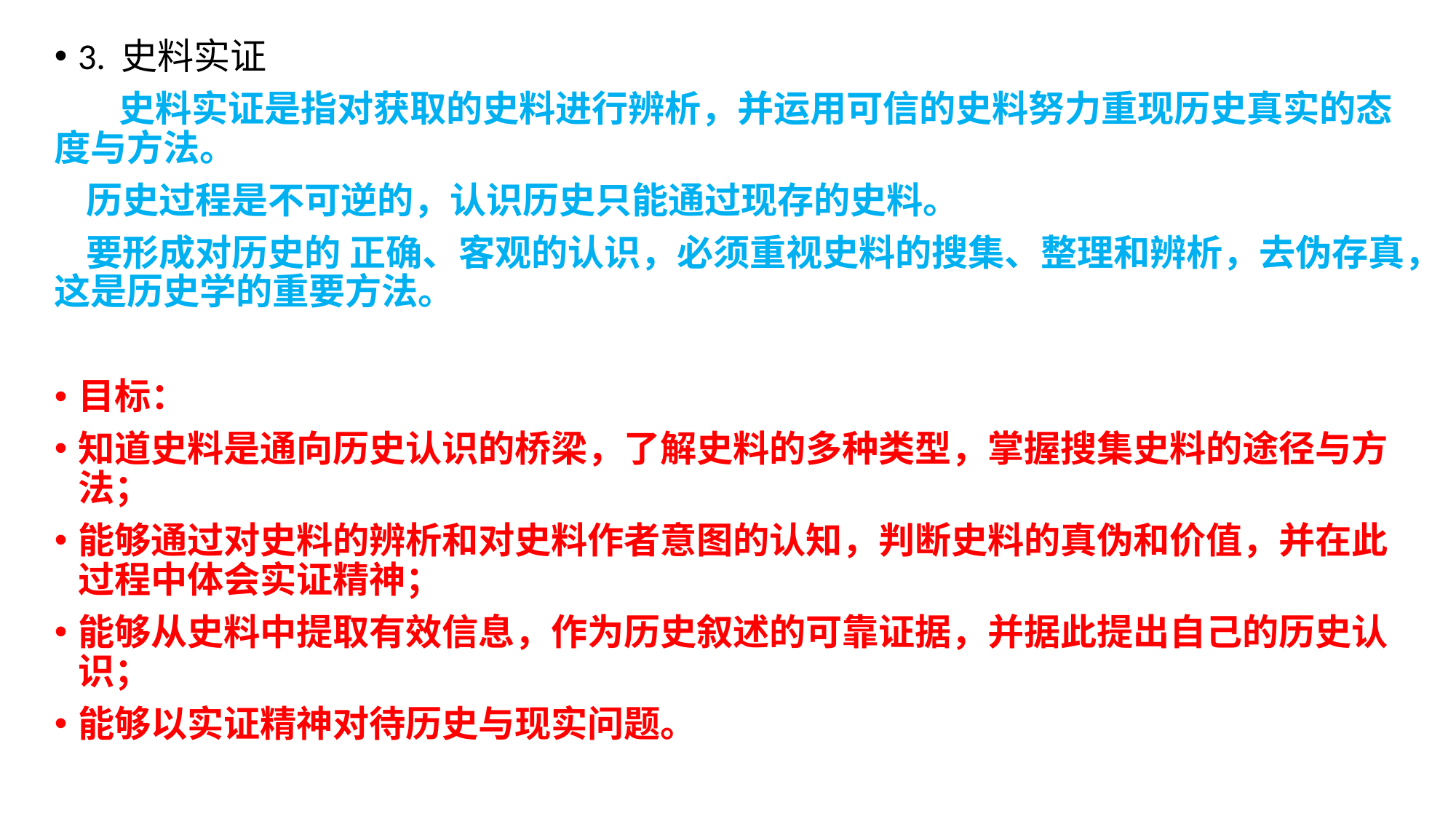

3. 史料实证
       史料实证是指对获取的史料进行辨析，并运用可信的史料努力重现历史真实的态度与方法。
   历史过程是不可逆的，认识历史只能通过现存的史料。
   要形成对历史的 正确、客观的认识，必须重视史料的搜集、整理和辨析，去伪存真，这是历史学的重要方法。

目标：
知道史料是通向历史认识的桥梁，了解史料的多种类型，掌握搜集史料的途径与方法；
能够通过对史料的辨析和对史料作者意图的认知，判断史料的真伪和价值，并在此过程中体会实证精神；
能够从史料中提取有效信息，作为历史叙述的可靠证据，并据此提出自己的历史认识；
能够以实证精神对待历史与现实问题。